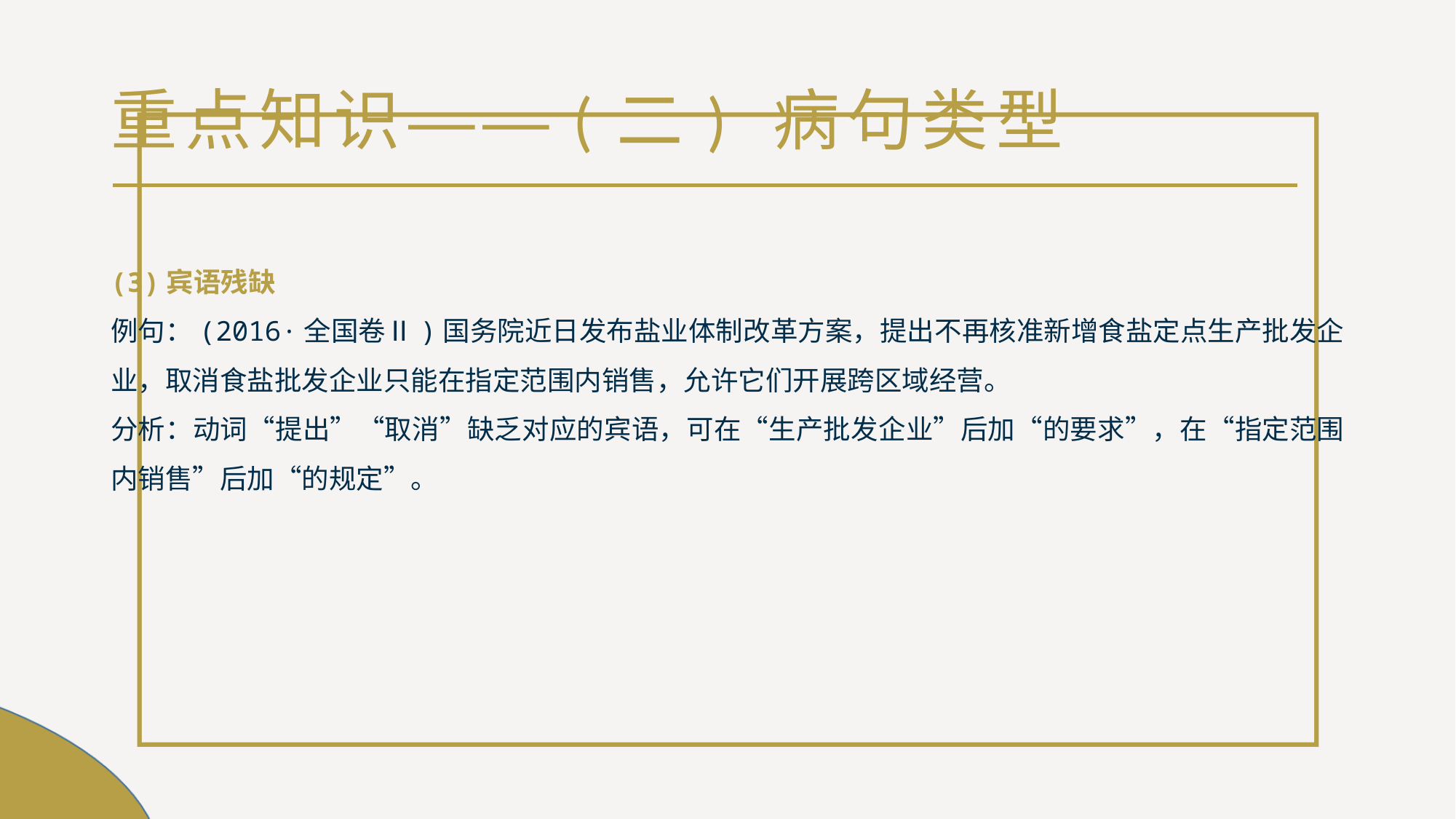

# 重点知识——(二) 病句类型
(3)宾语残缺
例句：(2016·全国卷Ⅱ)国务院近日发布盐业体制改革方案，提出不再核准新增食盐定点生产批发企业，取消食盐批发企业只能在指定范围内销售，允许它们开展跨区域经营。
分析：动词“提出”“取消”缺乏对应的宾语，可在“生产批发企业”后加“的要求”，在“指定范围内销售”后加“的规定”。